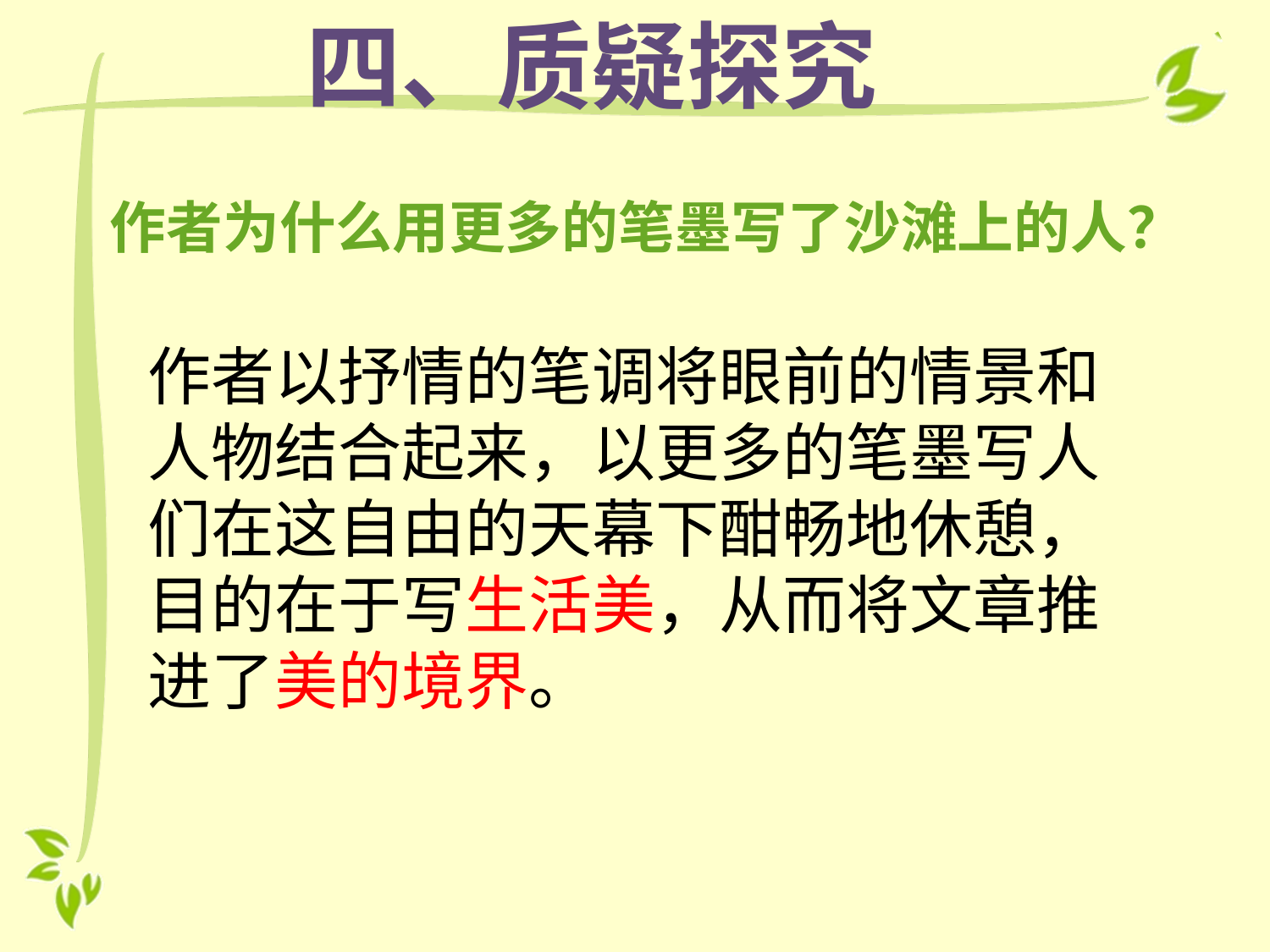

四、质疑探究
作者为什么用更多的笔墨写了沙滩上的人？
作者以抒情的笔调将眼前的情景和人物结合起来，以更多的笔墨写人们在这自由的天幕下酣畅地休憩，目的在于写生活美，从而将文章推进了美的境界。